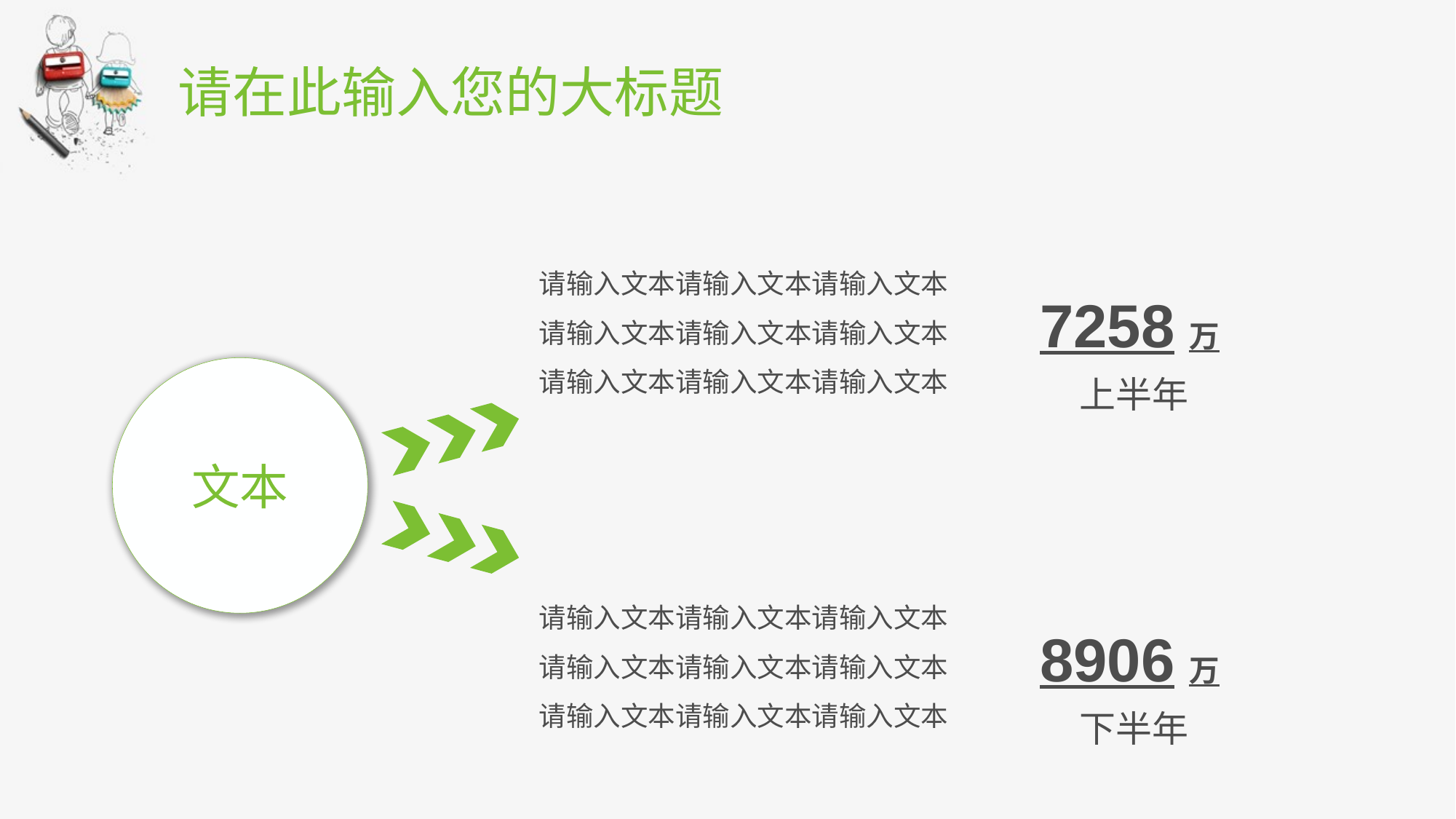

# 请在此输入您的大标题
请输入文本请输入文本请输入文本请输入文本请输入文本请输入文本请输入文本请输入文本请输入文本
7258万
文本
上半年

请输入文本请输入文本请输入文本请输入文本请输入文本请输入文本请输入文本请输入文本请输入文本
8906万
下半年